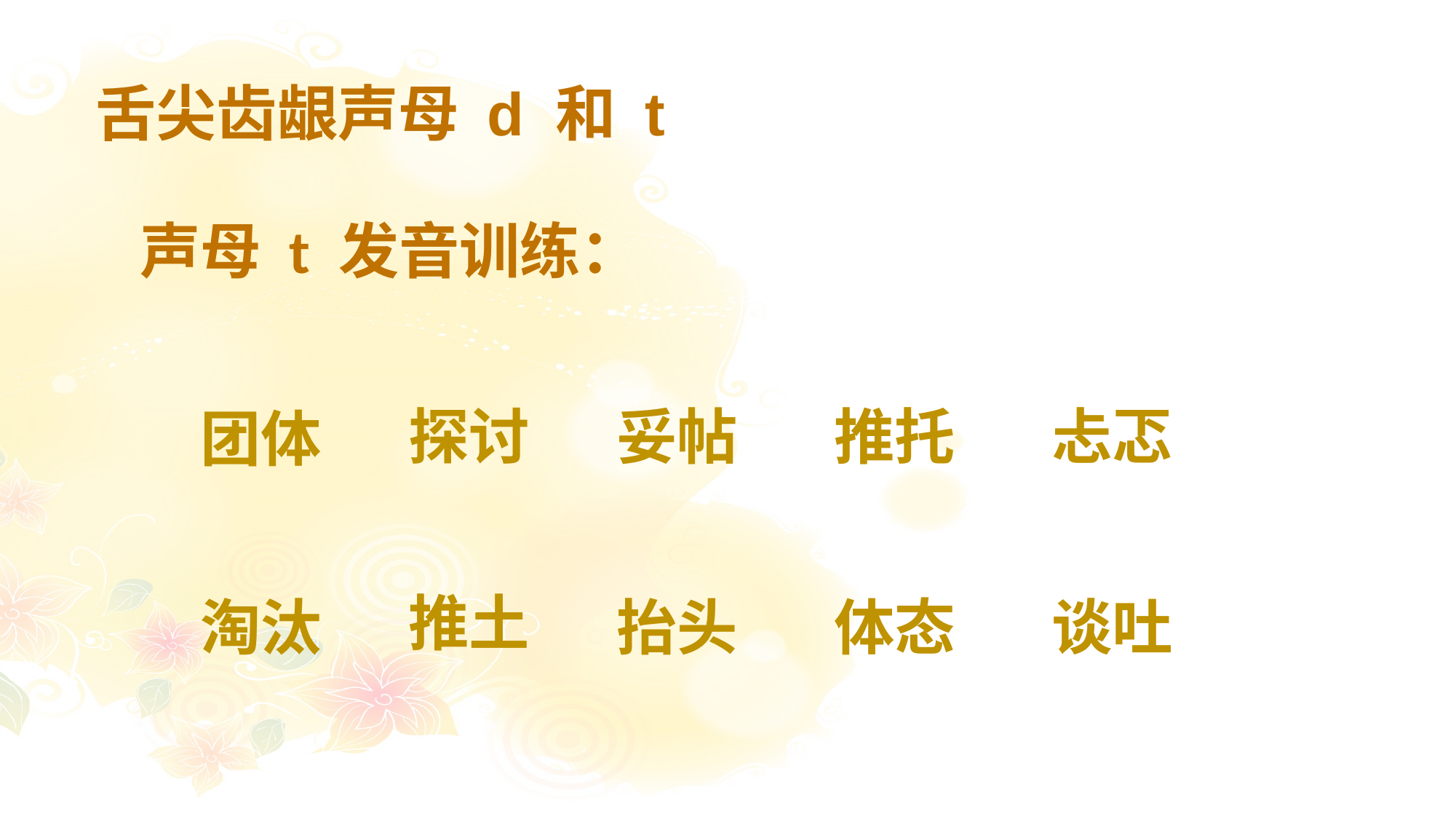

# 舌尖齿龈声母 d 和 t
声母 t 发音训练：
探讨
妥帖
推托
忐忑
团体
推土
淘汰
抬头
体态
谈吐